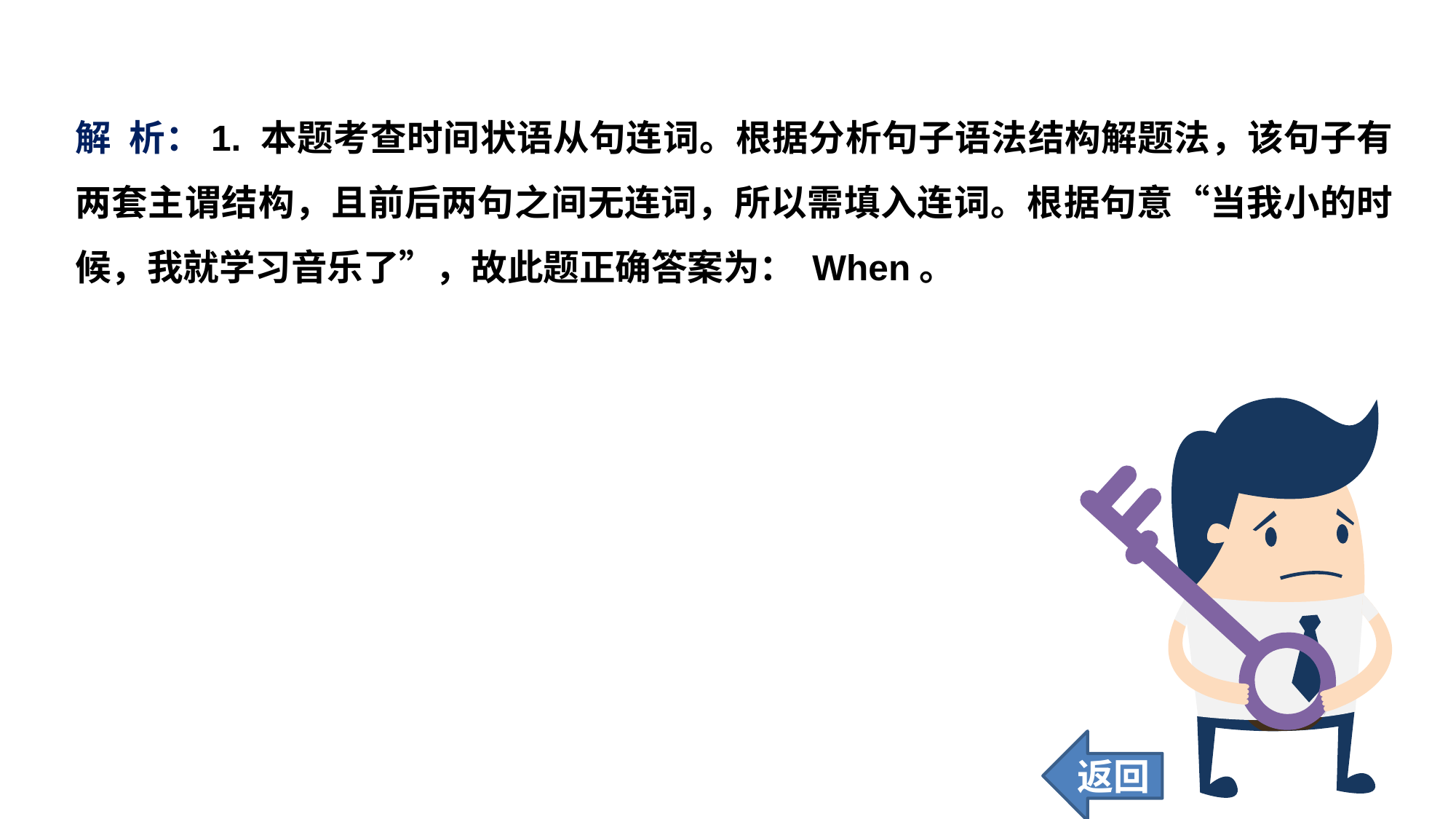

解  析：1. 本题考查时间状语从句连词。根据分析句子语法结构解题法，该句子有两套主谓结构，且前后两句之间无连词，所以需填入连词。根据句意“当我小的时候，我就学习音乐了”，故此题正确答案为： When。

返回
89